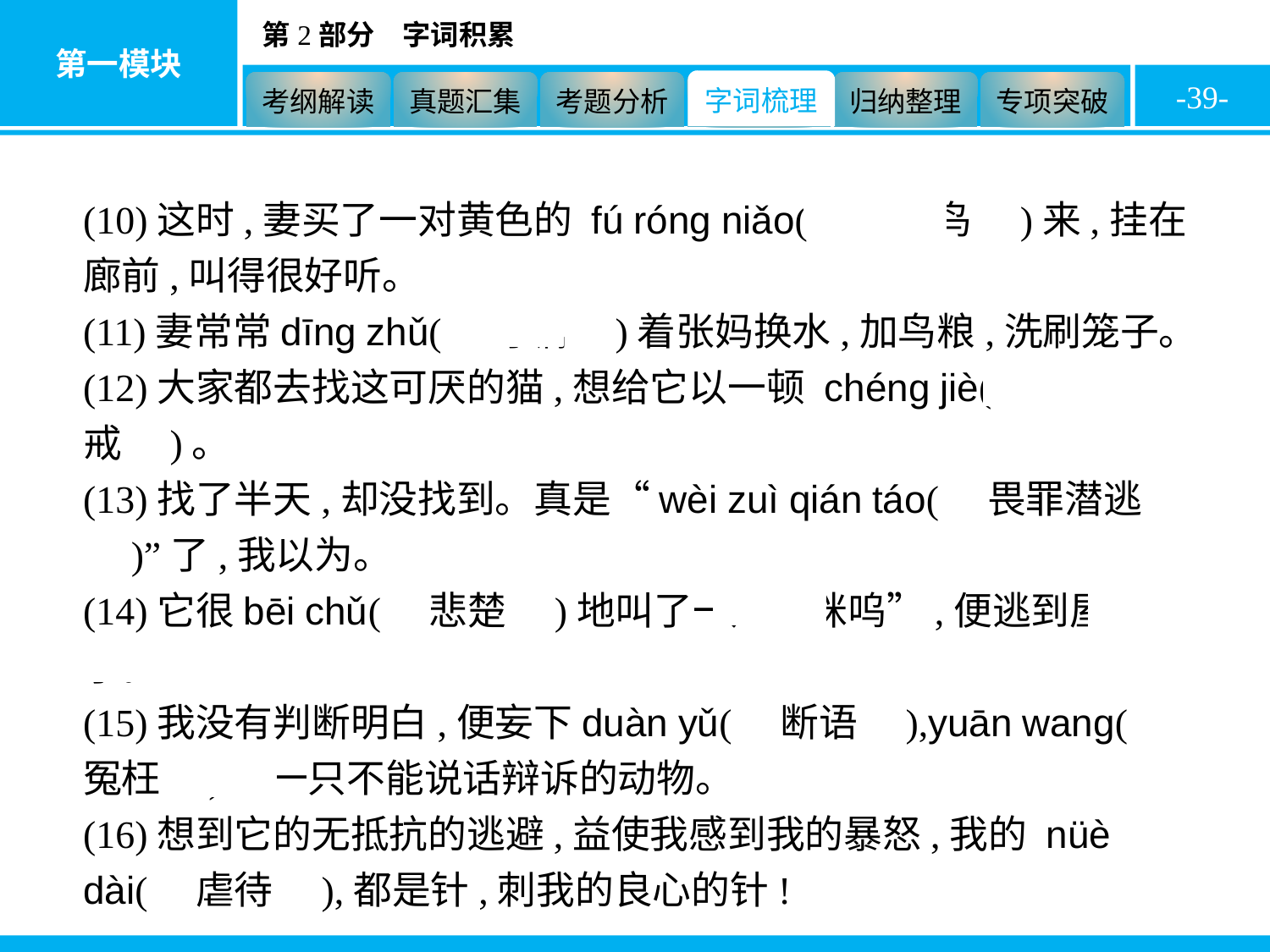

-39-
(10)这时,妻买了一对黄色的 fú róng niǎo(　芙蓉鸟　)来,挂在廊前,叫得很好听。
(11)妻常常dīng zhǔ(　叮嘱　)着张妈换水,加鸟粮,洗刷笼子。
(12)大家都去找这可厌的猫,想给它以一顿 chéng jiè(　惩戒　)。
(13)找了半天,却没找到。真是“wèi zuì qián táo(　畏罪潜逃　)”了,我以为。
(14)它很bēi chǔ(　悲楚　)地叫了一声“咪呜”,便逃到屋瓦上了。
(15)我没有判断明白,便妄下duàn yǔ(　断语　),yuān wang(　冤枉　)了一只不能说话辩诉的动物。
(16)想到它的无抵抗的逃避,益使我感到我的暴怒,我的 nüè dài(　虐待　),都是针,刺我的良心的针!